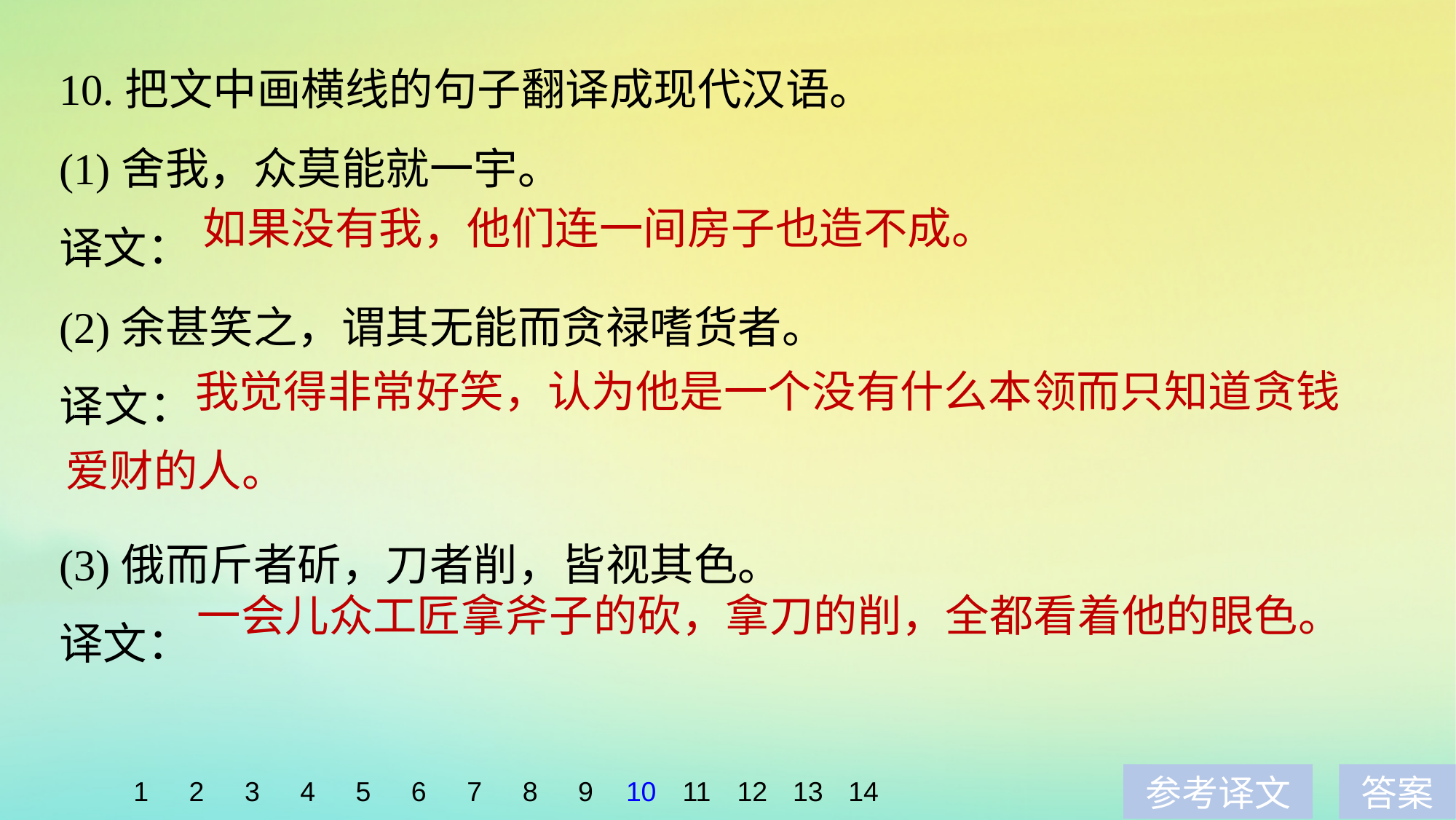

10.把文中画横线的句子翻译成现代汉语。
(1)舍我，众莫能就一宇。
译文：
(2)余甚笑之，谓其无能而贪禄嗜货者。
译文：
(3)俄而斤者斫，刀者削，皆视其色。
译文：
如果没有我，他们连一间房子也造不成。
	 我觉得非常好笑，认为他是一个没有什么本领而只知道贪钱爱财的人。
一会儿众工匠拿斧子的砍，拿刀的削，全都看着他的眼色。
1
2
3
4
5
6
7
8
9
10
11
12
13
14
参考译文
答案